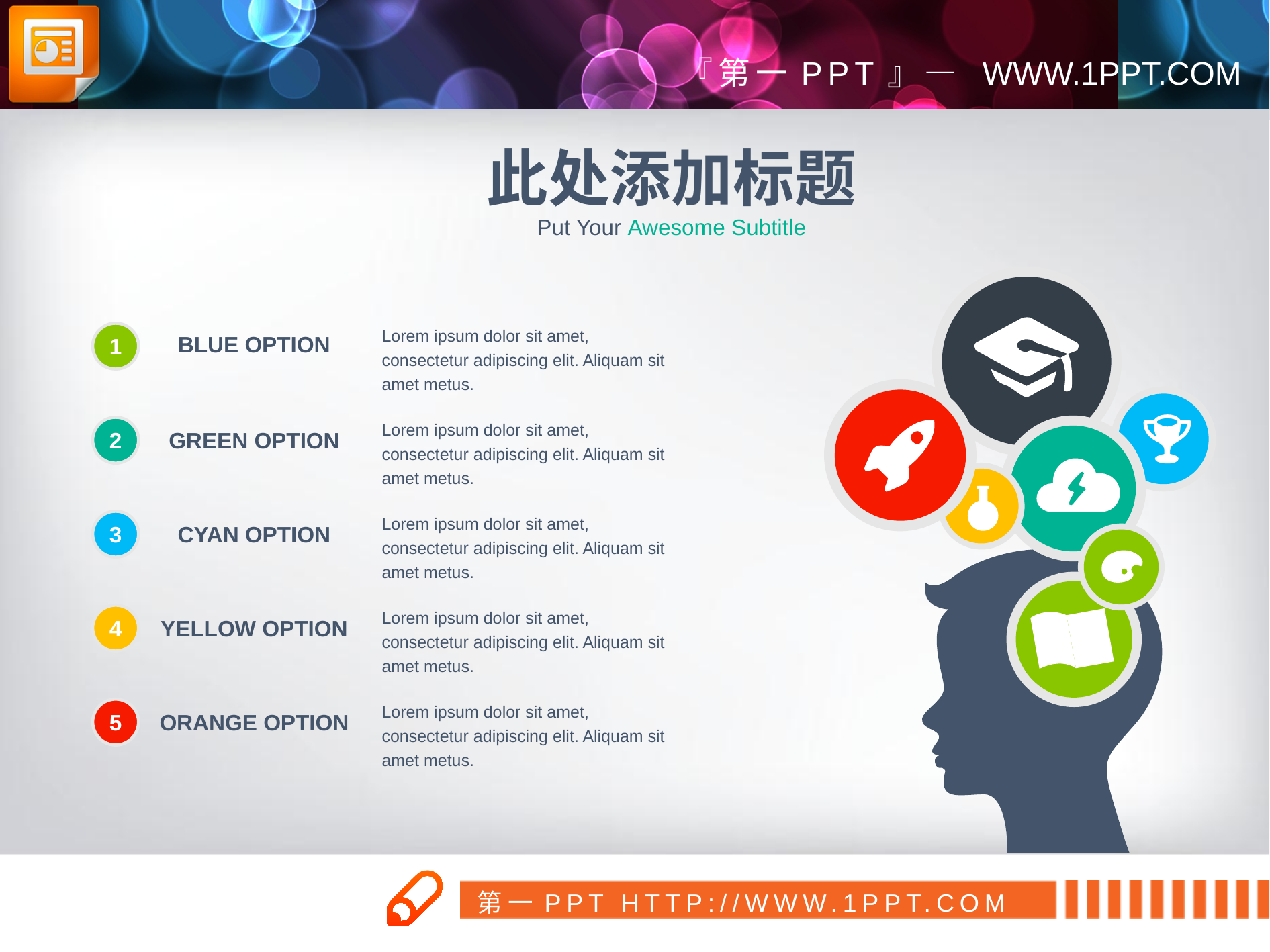

此处添加标题
Put Your Awesome Subtitle

Lorem ipsum dolor sit amet, consectetur adipiscing elit. Aliquam sit amet metus.
1
BLUE OPTION
Lorem ipsum dolor sit amet, consectetur adipiscing elit. Aliquam sit amet metus.
2
GREEN OPTION
Lorem ipsum dolor sit amet, consectetur adipiscing elit. Aliquam sit amet metus.
3
CYAN OPTION
Lorem ipsum dolor sit amet, consectetur adipiscing elit. Aliquam sit amet metus.
4
YELLOW OPTION
Lorem ipsum dolor sit amet, consectetur adipiscing elit. Aliquam sit amet metus.
5
ORANGE OPTION